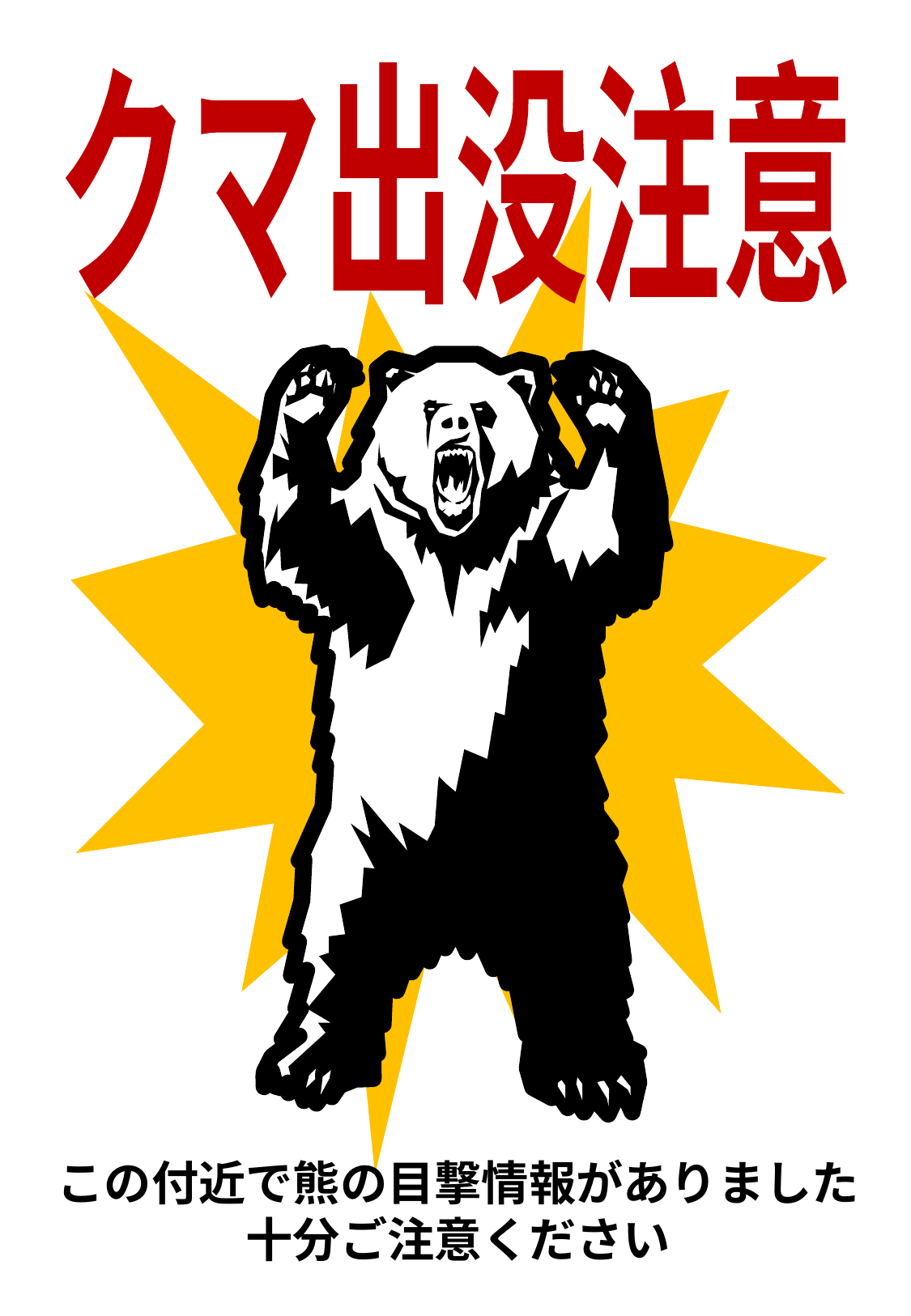

クマ出没注意

この付近で熊の目撃情報がありました
十分ご注意ください